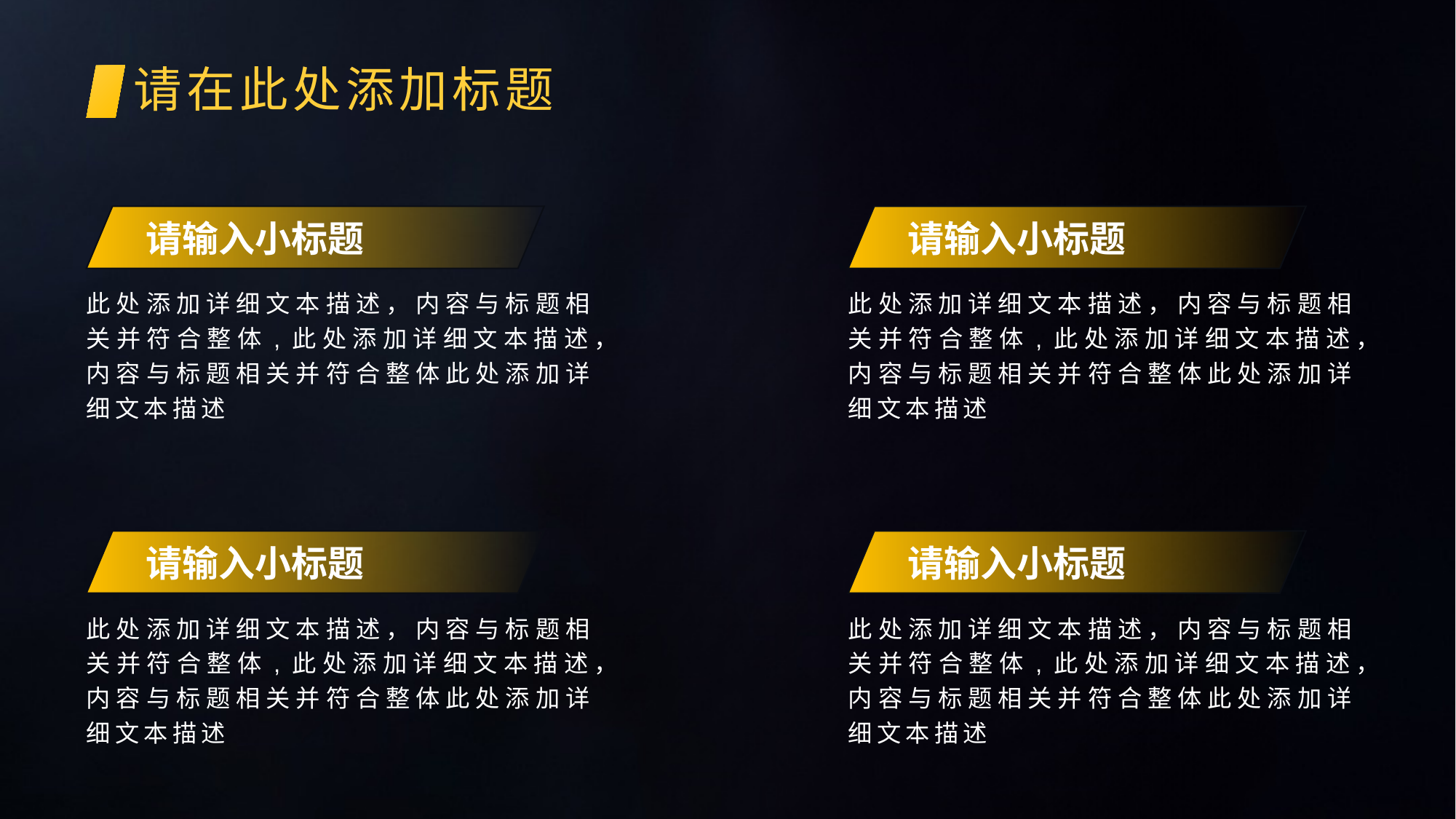

# 请在此处添加标题
请输入小标题
请输入小标题
此处添加详细文本描述，内容与标题相关并符合整体,此处添加详细文本描述，内容与标题相关并符合整体此处添加详细文本描述
此处添加详细文本描述，内容与标题相关并符合整体,此处添加详细文本描述，内容与标题相关并符合整体此处添加详细文本描述
请输入小标题
请输入小标题
此处添加详细文本描述，内容与标题相关并符合整体,此处添加详细文本描述，内容与标题相关并符合整体此处添加详细文本描述
此处添加详细文本描述，内容与标题相关并符合整体,此处添加详细文本描述，内容与标题相关并符合整体此处添加详细文本描述